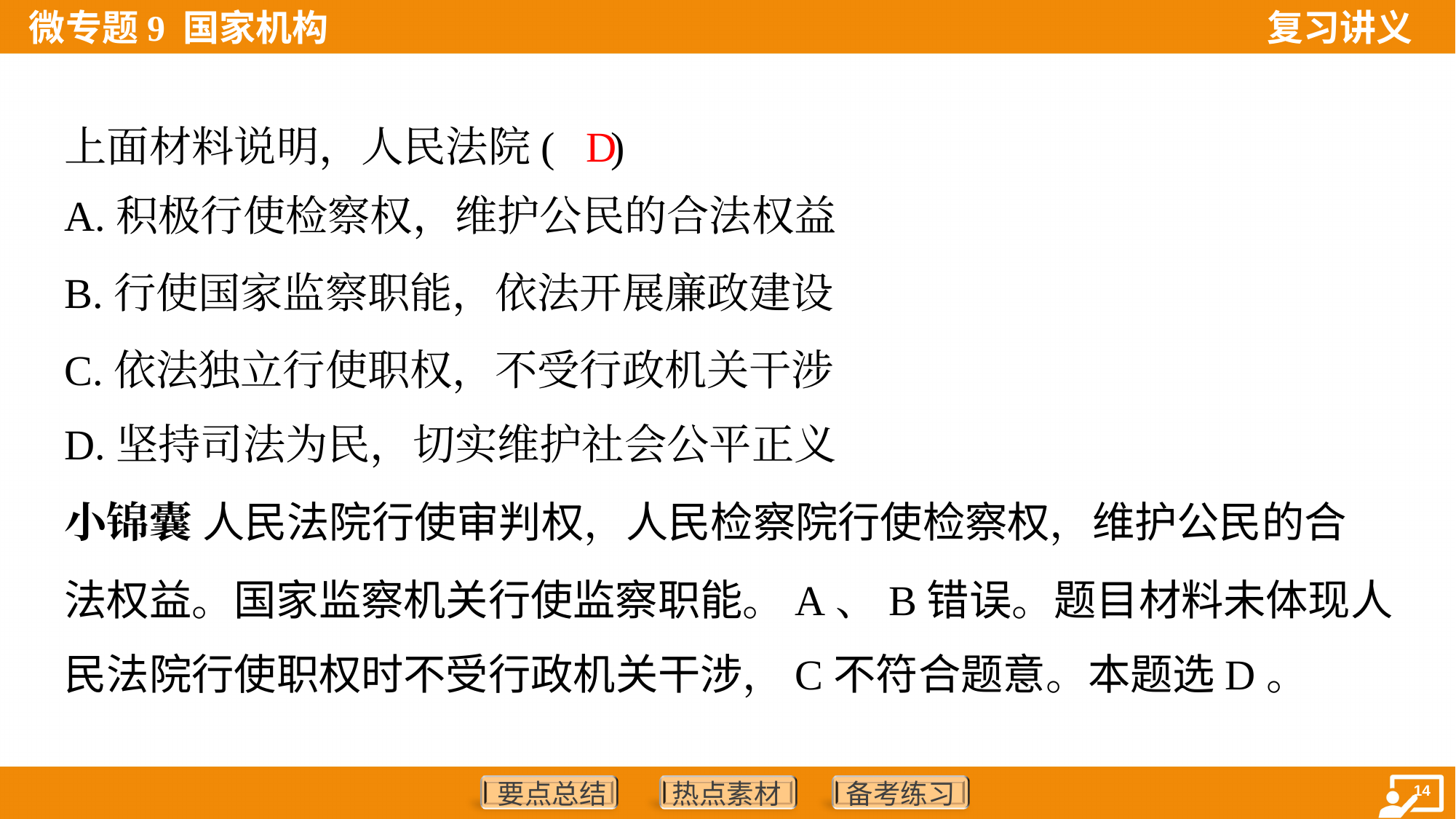

上面材料说明，人民法院(     )
D
A.积极行使检察权，维护公民的合法权益
B.行使国家监察职能，依法开展廉政建设
C.依法独立行使职权，不受行政机关干涉
D.坚持司法为民，切实维护社会公平正义
小锦囊 人民法院行使审判权，人民检察院行使检察权，维护公民的合
法权益。国家监察机关行使监察职能。A、B错误。题目材料未体现人
民法院行使职权时不受行政机关干涉，C不符合题意。本题选D。